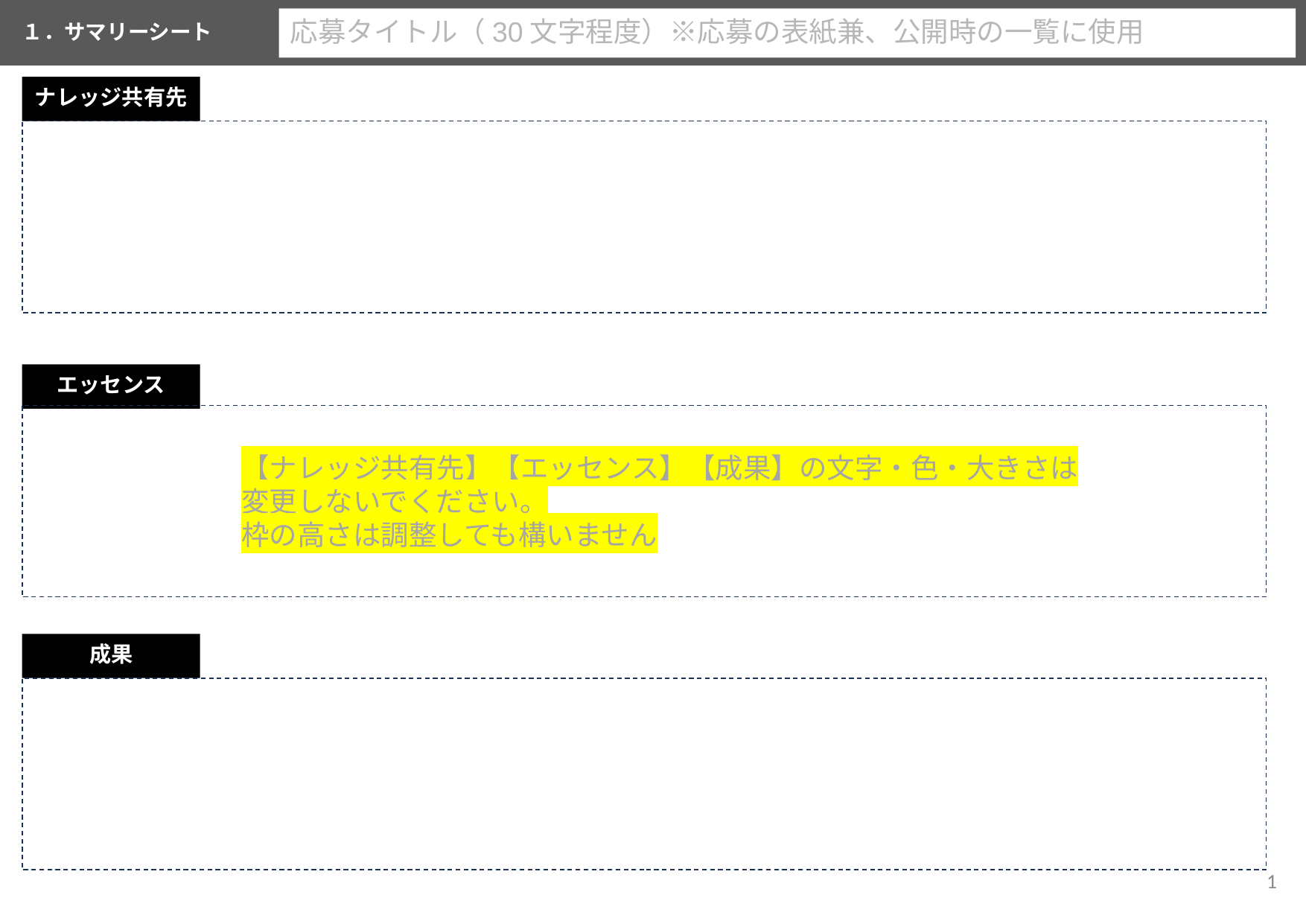

応募タイトル（30文字程度）※応募の表紙兼、公開時の一覧に使用
１．サマリーシート
ナレッジ共有先

エッセンス

【ナレッジ共有先】【エッセンス】【成果】の文字・色・大きさは
変更しないでください。
枠の高さは調整しても構いません
成果

1